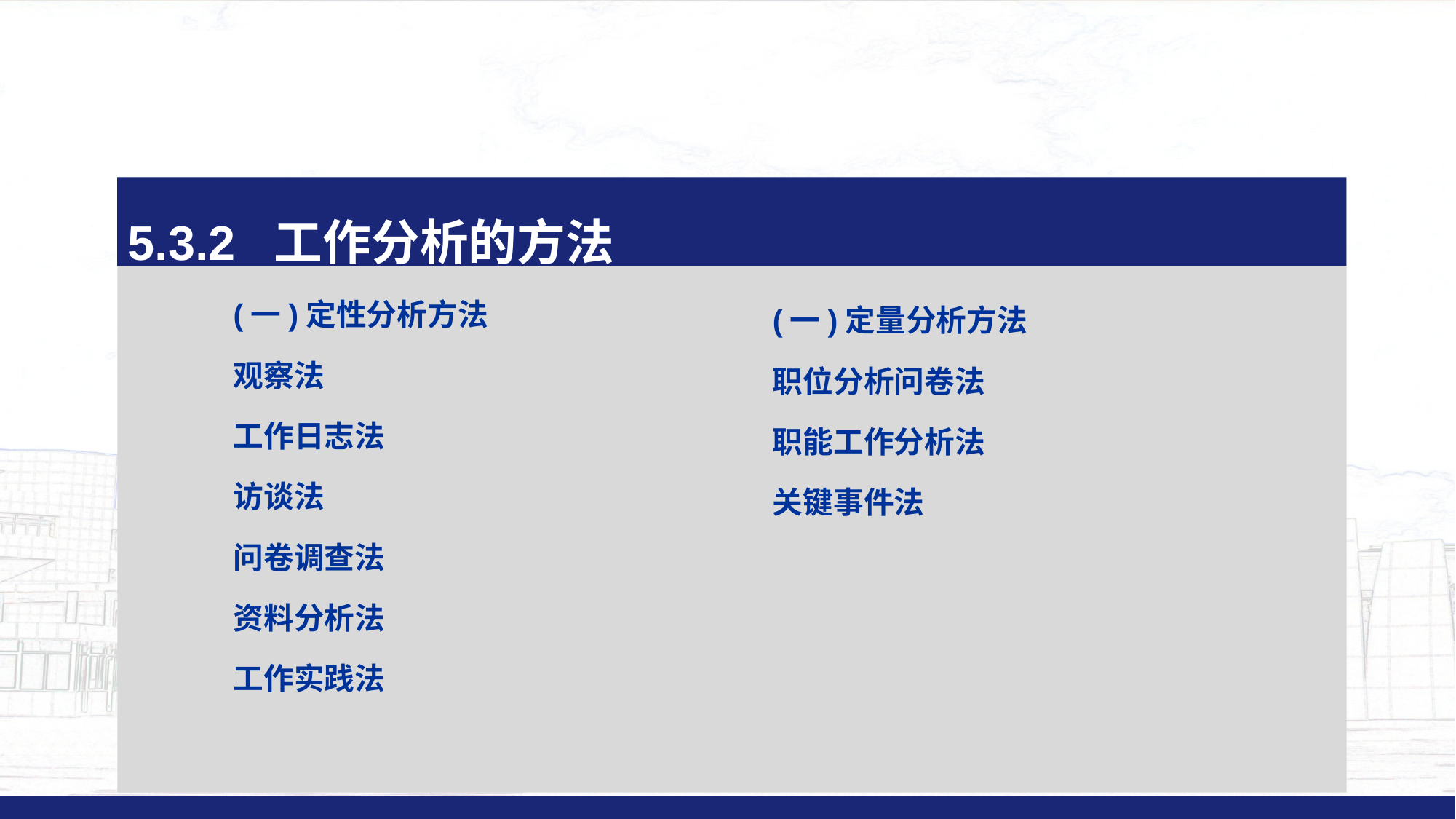

5.3.2  工作分析的方法

(一)定性分析方法
观察法
工作日志法
访谈法
问卷调查法
资料分析法
工作实践法

(一)定量分析方法
职位分析问卷法
职能工作分析法
关键事件法